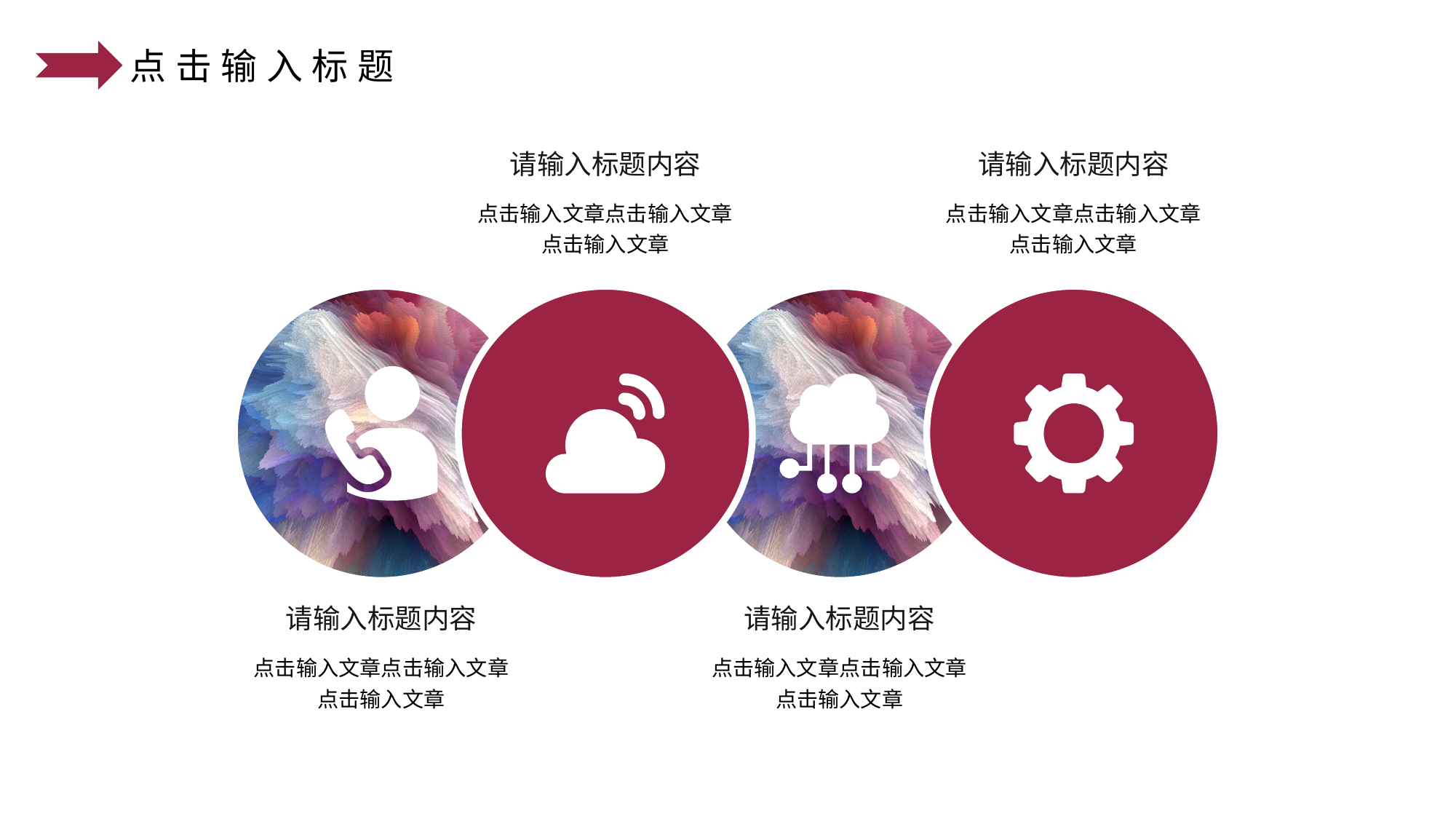

点击输入标题

请输入标题内容
点击输入文章点击输入文章点击输入文章
请输入标题内容
点击输入文章点击输入文章点击输入文章

请输入标题内容
点击输入文章点击输入文章点击输入文章
请输入标题内容
点击输入文章点击输入文章点击输入文章